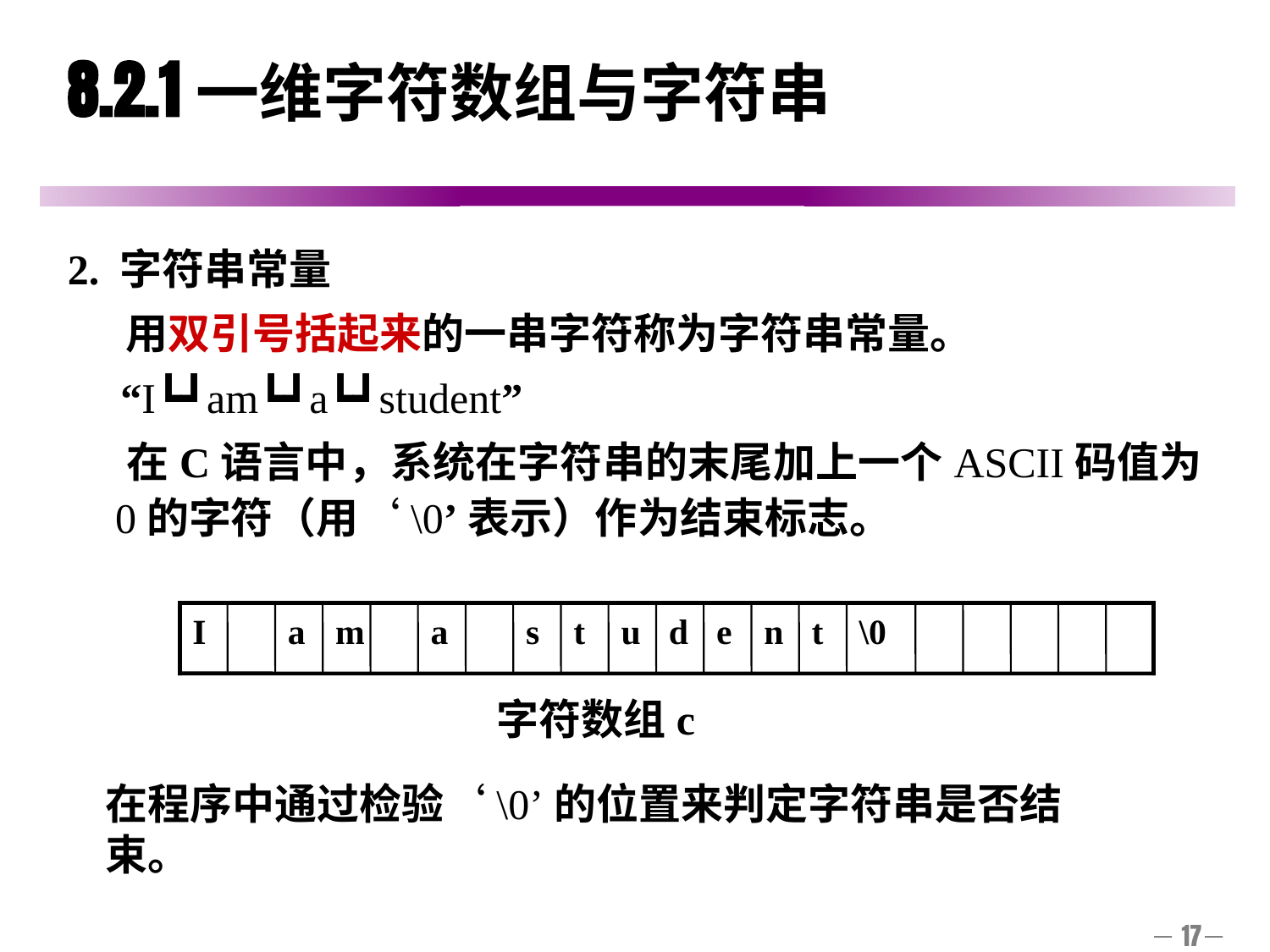

# 8.2.1一维字符数组与字符串
2. 字符串常量
     用双引号括起来的一串字符称为字符串常量。
     “I┗┛am┗┛a┗┛student”
     在C语言中，系统在字符串的末尾加上一个ASCII码值为0的字符（用‘\0’表示）作为结束标志。
I

a

m

a

s

t

u

d

e

n

t

\0

字符数组c
在程序中通过检验‘\0’的位置来判定字符串是否结束。
－17－